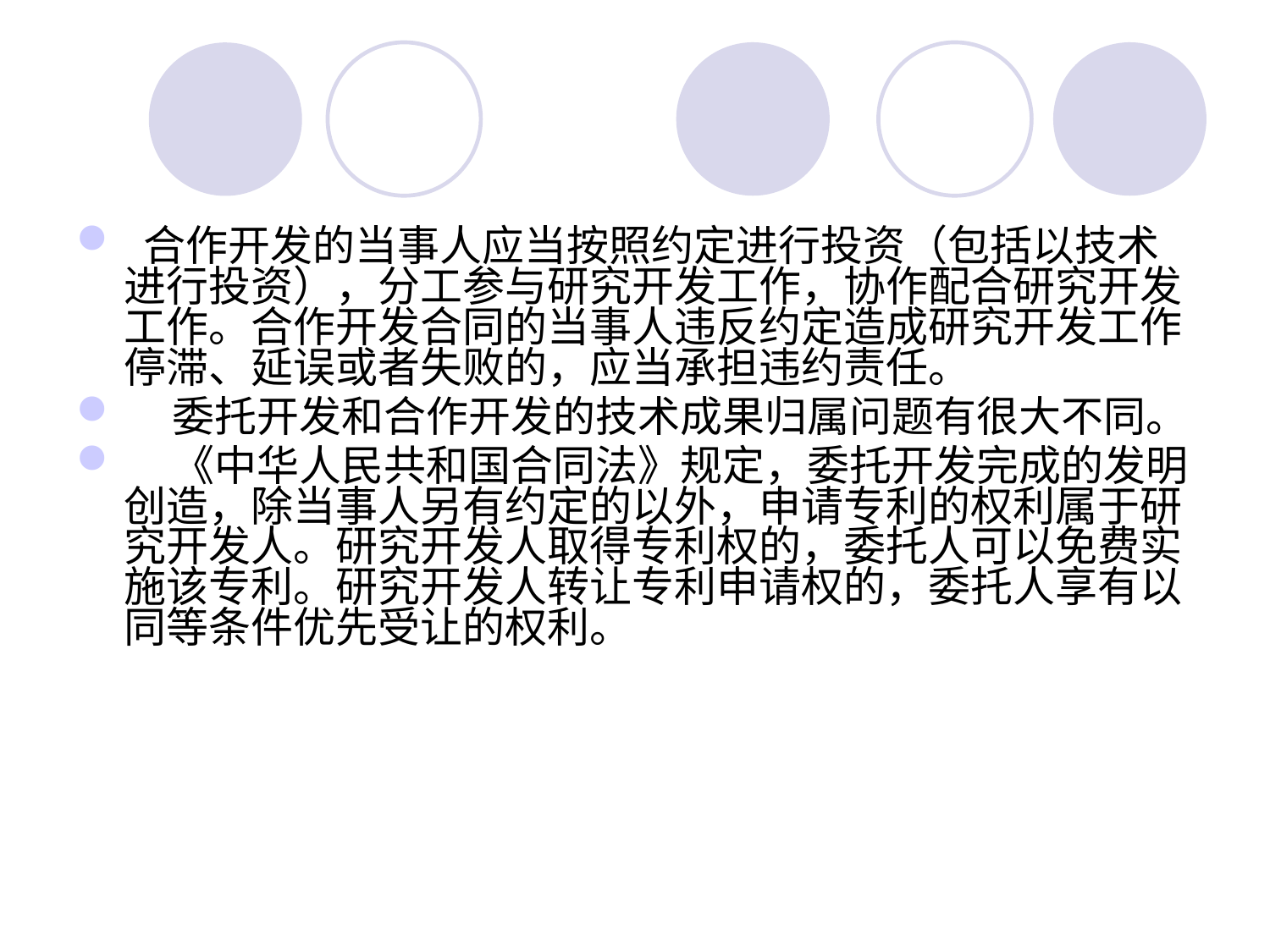

#
 合作开发的当事人应当按照约定进行投资（包括以技术进行投资），分工参与研究开发工作，协作配合研究开发工作。合作开发合同的当事人违反约定造成研究开发工作停滞、延误或者失败的，应当承担违约责任。
    委托开发和合作开发的技术成果归属问题有很大不同。
    《中华人民共和国合同法》规定，委托开发完成的发明创造，除当事人另有约定的以外，申请专利的权利属于研究开发人。研究开发人取得专利权的，委托人可以免费实施该专利。研究开发人转让专利申请权的，委托人享有以同等条件优先受让的权利。